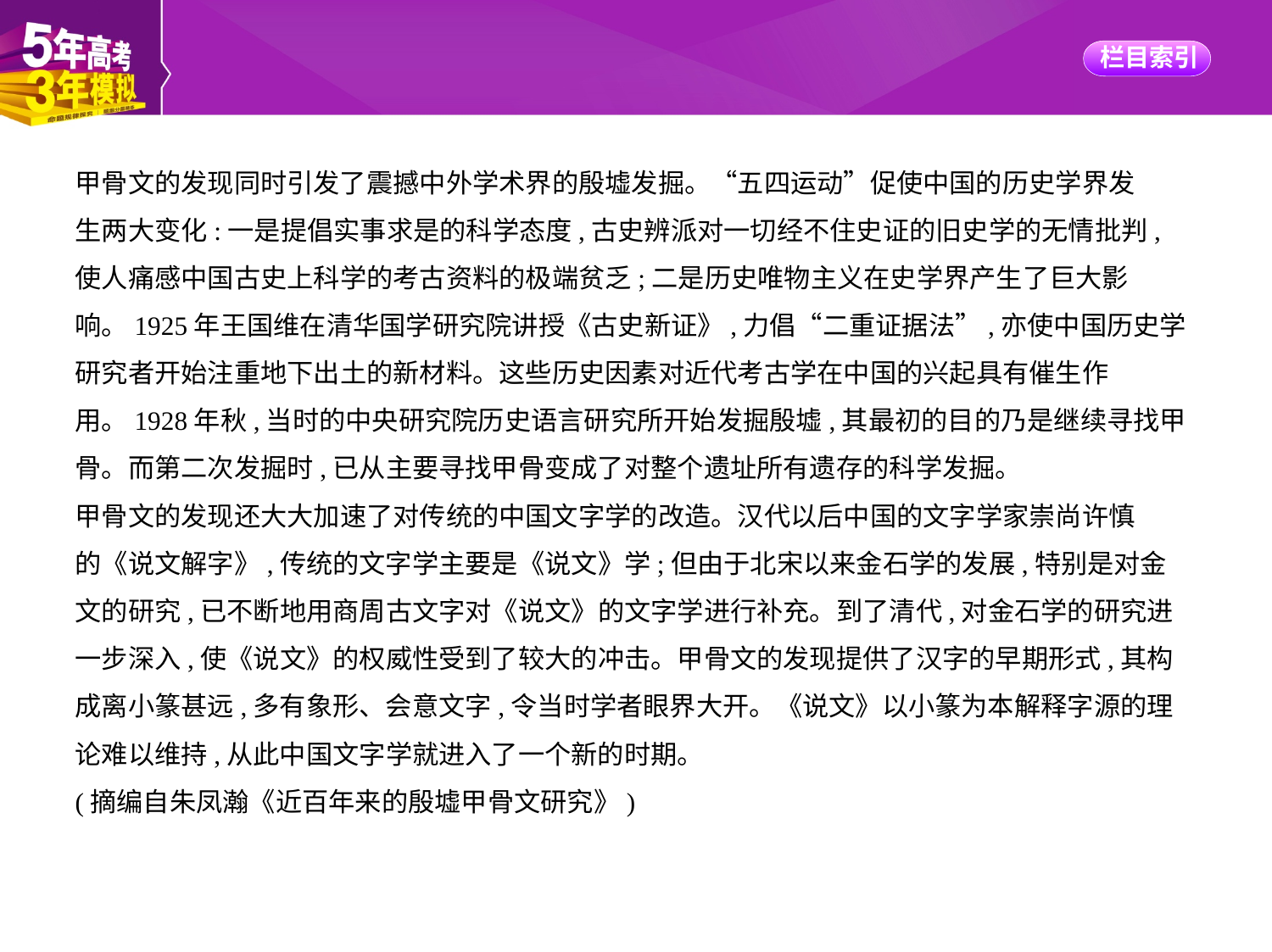

甲骨文的发现同时引发了震撼中外学术界的殷墟发掘。“五四运动”促使中国的历史学界发
生两大变化:一是提倡实事求是的科学态度,古史辨派对一切经不住史证的旧史学的无情批判,
使人痛感中国古史上科学的考古资料的极端贫乏;二是历史唯物主义在史学界产生了巨大影
响。1925年王国维在清华国学研究院讲授《古史新证》,力倡“二重证据法”,亦使中国历史学
研究者开始注重地下出土的新材料。这些历史因素对近代考古学在中国的兴起具有催生作
用。1928年秋,当时的中央研究院历史语言研究所开始发掘殷墟,其最初的目的乃是继续寻找甲
骨。而第二次发掘时,已从主要寻找甲骨变成了对整个遗址所有遗存的科学发掘。
甲骨文的发现还大大加速了对传统的中国文字学的改造。汉代以后中国的文字学家崇尚许慎
的《说文解字》,传统的文字学主要是《说文》学;但由于北宋以来金石学的发展,特别是对金
文的研究,已不断地用商周古文字对《说文》的文字学进行补充。到了清代,对金石学的研究进
一步深入,使《说文》的权威性受到了较大的冲击。甲骨文的发现提供了汉字的早期形式,其构
成离小篆甚远,多有象形、会意文字,令当时学者眼界大开。《说文》以小篆为本解释字源的理
论难以维持,从此中国文字学就进入了一个新的时期。
(摘编自朱凤瀚《近百年来的殷墟甲骨文研究》)